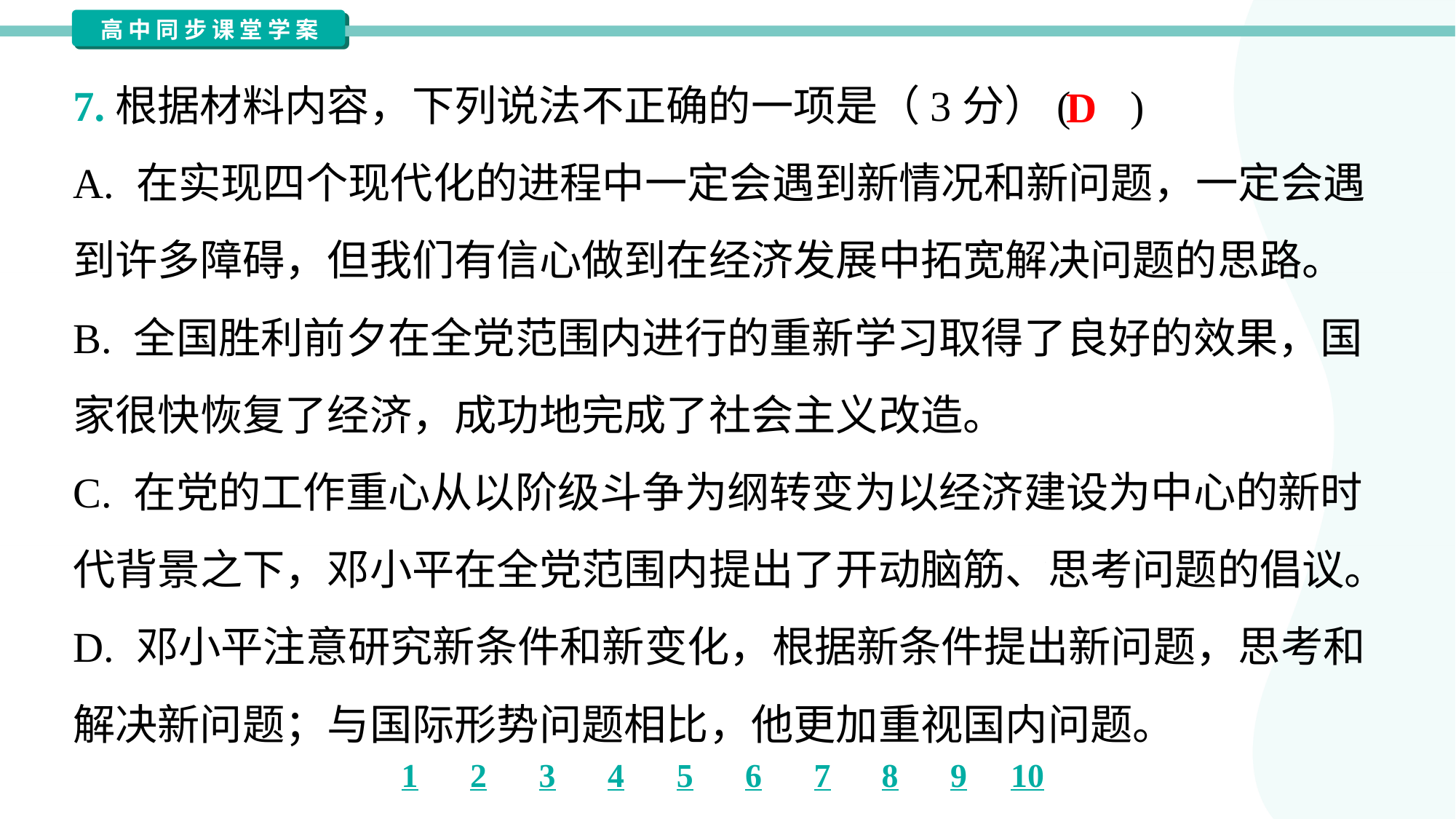

7.根据材料内容，下列说法不正确的一项是（3分）(     )
D
A. 在实现四个现代化的进程中一定会遇到新情况和新问题，一定会遇
到许多障碍，但我们有信心做到在经济发展中拓宽解决问题的思路。
B. 全国胜利前夕在全党范围内进行的重新学习取得了良好的效果，国
家很快恢复了经济，成功地完成了社会主义改造。
C. 在党的工作重心从以阶级斗争为纲转变为以经济建设为中心的新时
代背景之下，邓小平在全党范围内提出了开动脑筋、思考问题的倡议。
D. 邓小平注意研究新条件和新变化，根据新条件提出新问题，思考和
解决新问题；与国际形势问题相比，他更加重视国内问题。